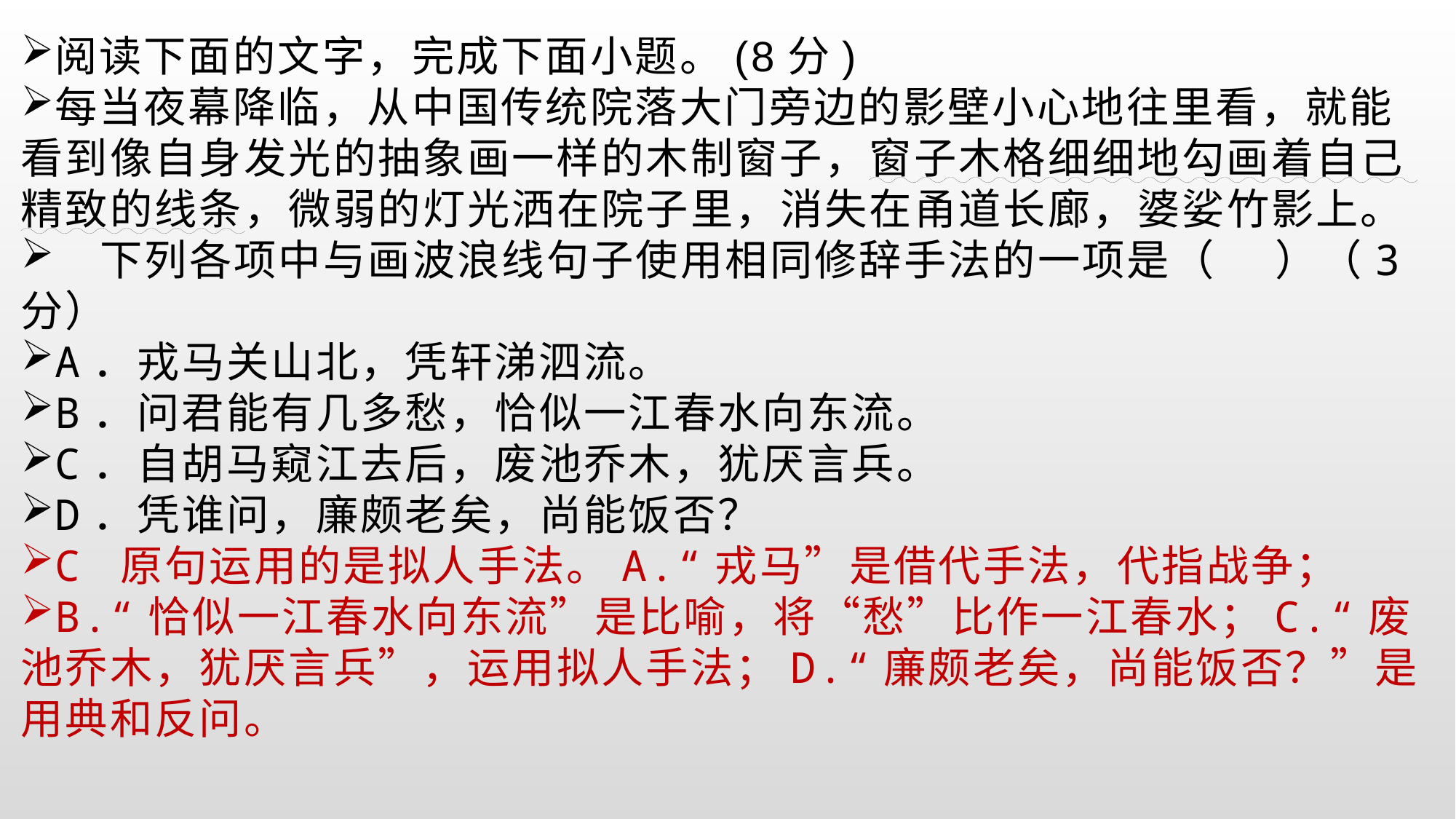

阅读下面的文字，完成下面小题。(8分)
每当夜幕降临，从中国传统院落大门旁边的影壁小心地往里看，就能看到像自身发光的抽象画一样的木制窗子，窗子木格细细地勾画着自己精致的线条，微弱的灯光洒在院子里，消失在甬道长廊，婆娑竹影上。
   下列各项中与画波浪线句子使用相同修辞手法的一项是（     ）（3分）
A．戎马关山北，凭轩涕泗流。
B．问君能有几多愁，恰似一江春水向东流。
C．自胡马窥江去后，废池乔木，犹厌言兵。
D．凭谁问，廉颇老矣，尚能饭否？
C 原句运用的是拟人手法。A.“戎马”是借代手法，代指战争；
B.“恰似一江春水向东流”是比喻，将“愁”比作一江春水；C.“废池乔木，犹厌言兵”，运用拟人手法；D.“廉颇老矣，尚能饭否？”是用典和反问。